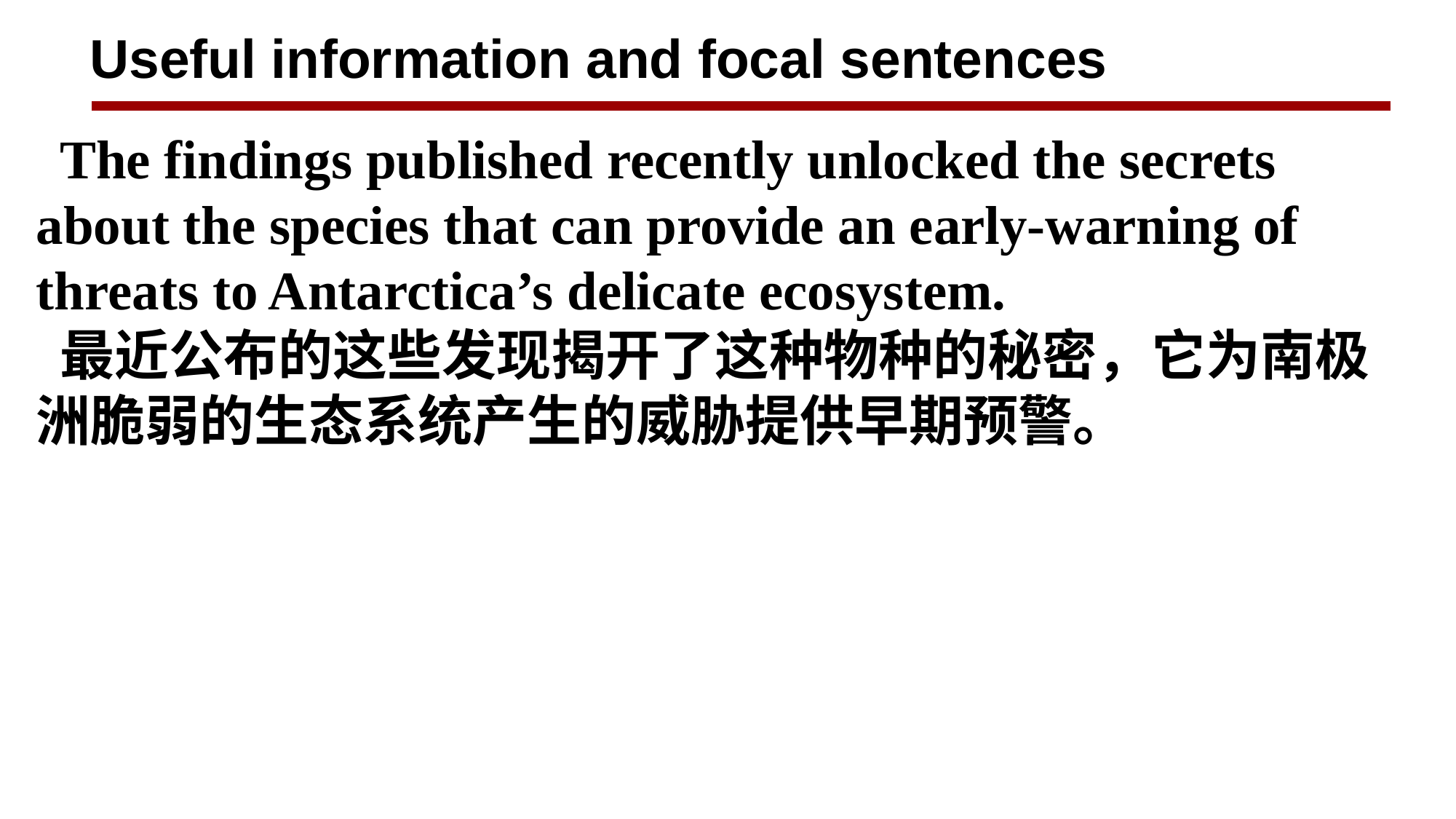

Useful information and focal sentences
The findings published recently unlocked the secrets about the species that can provide an early-warning of threats to Antarctica’s delicate ecosystem.
最近公布的这些发现揭开了这种物种的秘密，它为南极洲脆弱的生态系统产生的威胁提供早期预警。